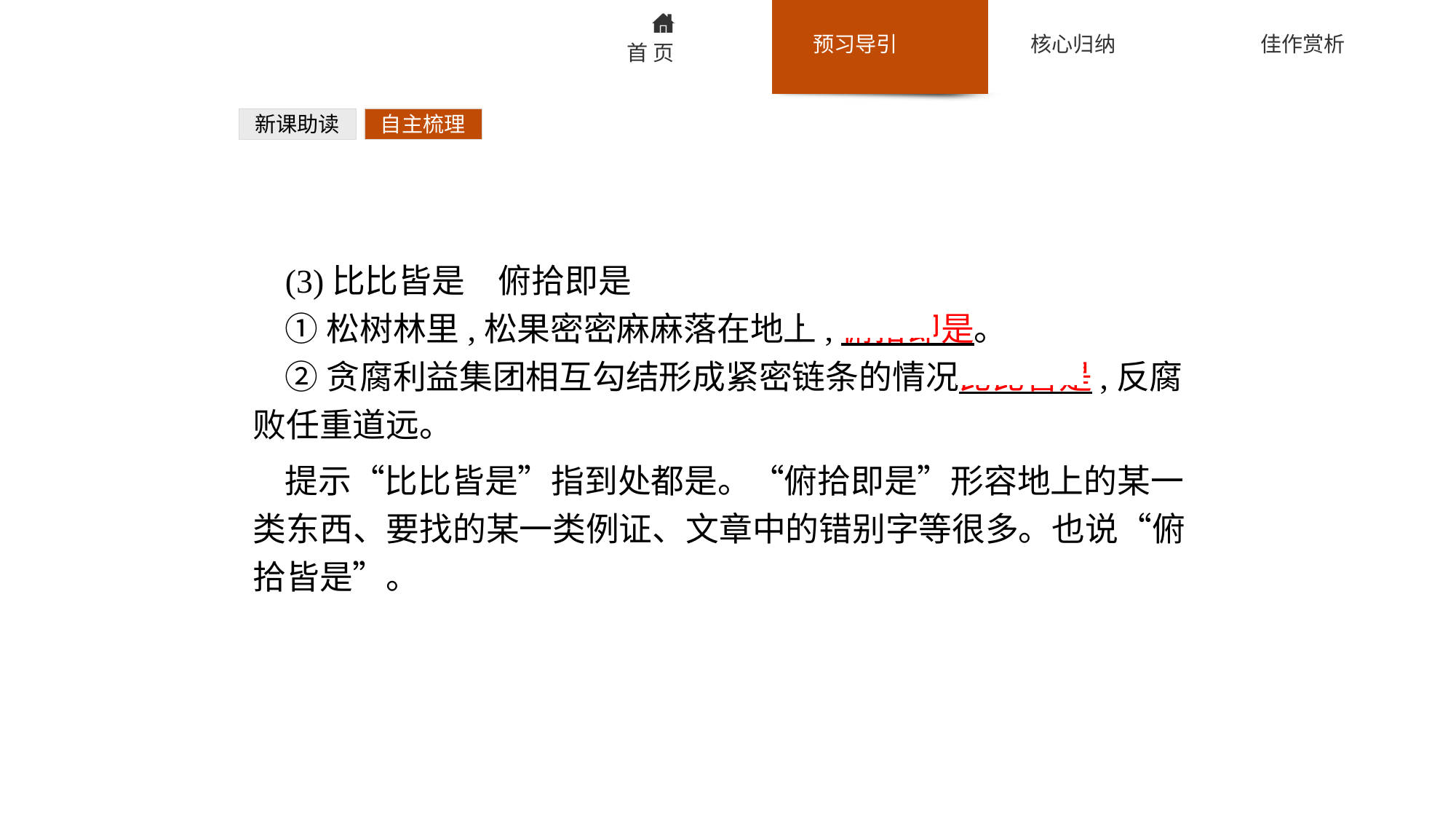

新课助读
自主梳理
(3)比比皆是　俯拾即是
①松树林里,松果密密麻麻落在地上,俯拾即是。
②贪腐利益集团相互勾结形成紧密链条的情况比比皆是,反腐败任重道远。

提示“比比皆是”指到处都是。“俯拾即是”形容地上的某一类东西、要找的某一类例证、文章中的错别字等很多。也说“俯拾皆是”。